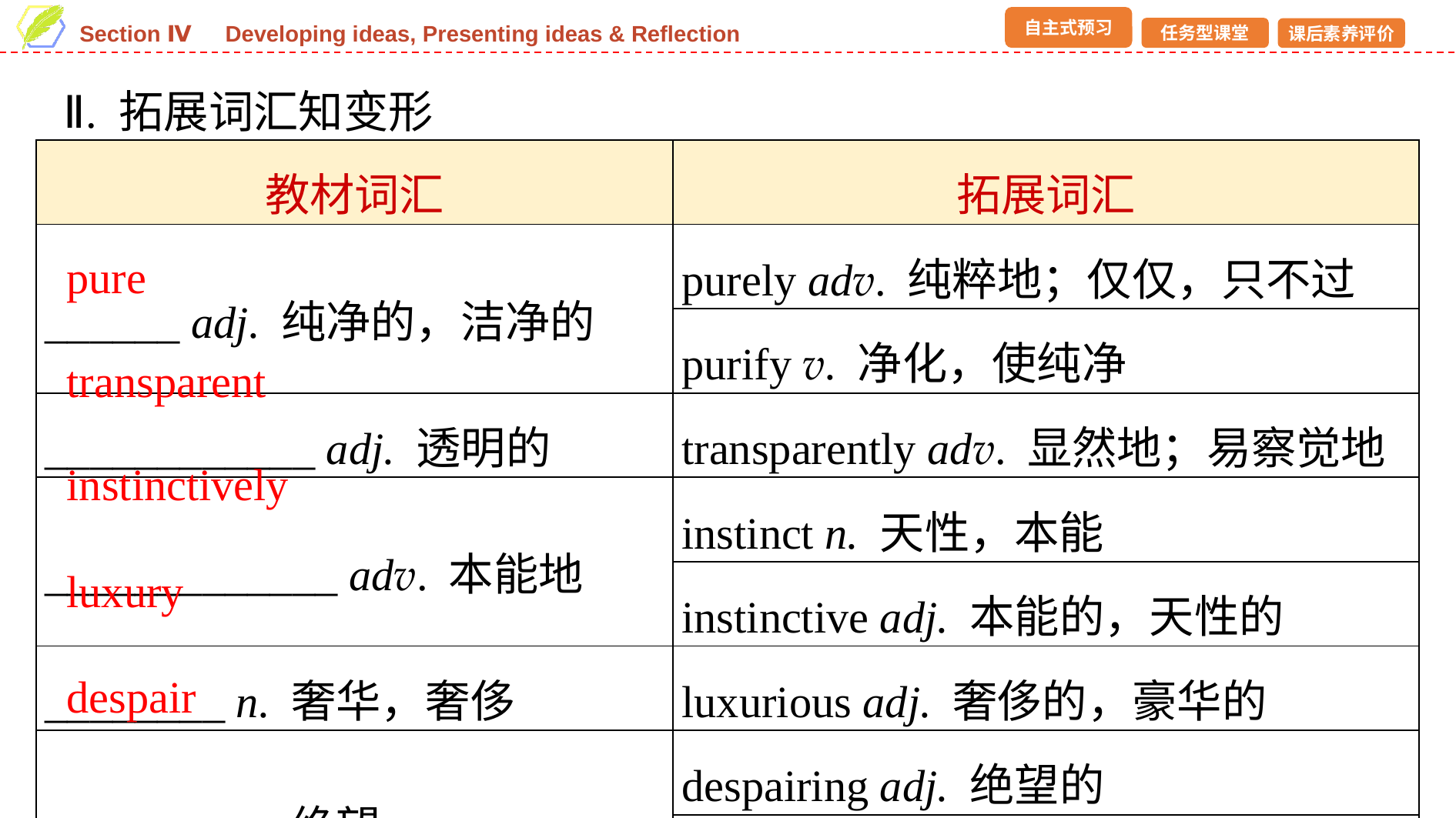

Ⅱ. 拓展词汇知变形
| 教材词汇 | 拓展词汇 |
| --- | --- |
| \_\_\_\_\_\_ adj. 纯净的，洁净的 | purely adv. 纯粹地；仅仅，只不过 |
|  | purify v. 净化，使纯净 |
| \_\_\_\_\_\_\_\_\_\_\_\_ adj. 透明的 | transparently adv. 显然地；易察觉地 |
| \_\_\_\_\_\_\_\_\_\_\_\_\_ adv. 本能地 | instinct n. 天性，本能 |
|  | instinctive adj. 本能的，天性的 |
| \_\_\_\_\_\_\_\_ n. 奢华，奢侈 | luxurious adj. 奢侈的，豪华的 |
| \_\_\_\_\_\_\_\_ n. 绝望 | despairing adj. 绝望的 |
|  | despairingly adv. 绝望地 |
pure
transparent
instinctively
luxury
despair